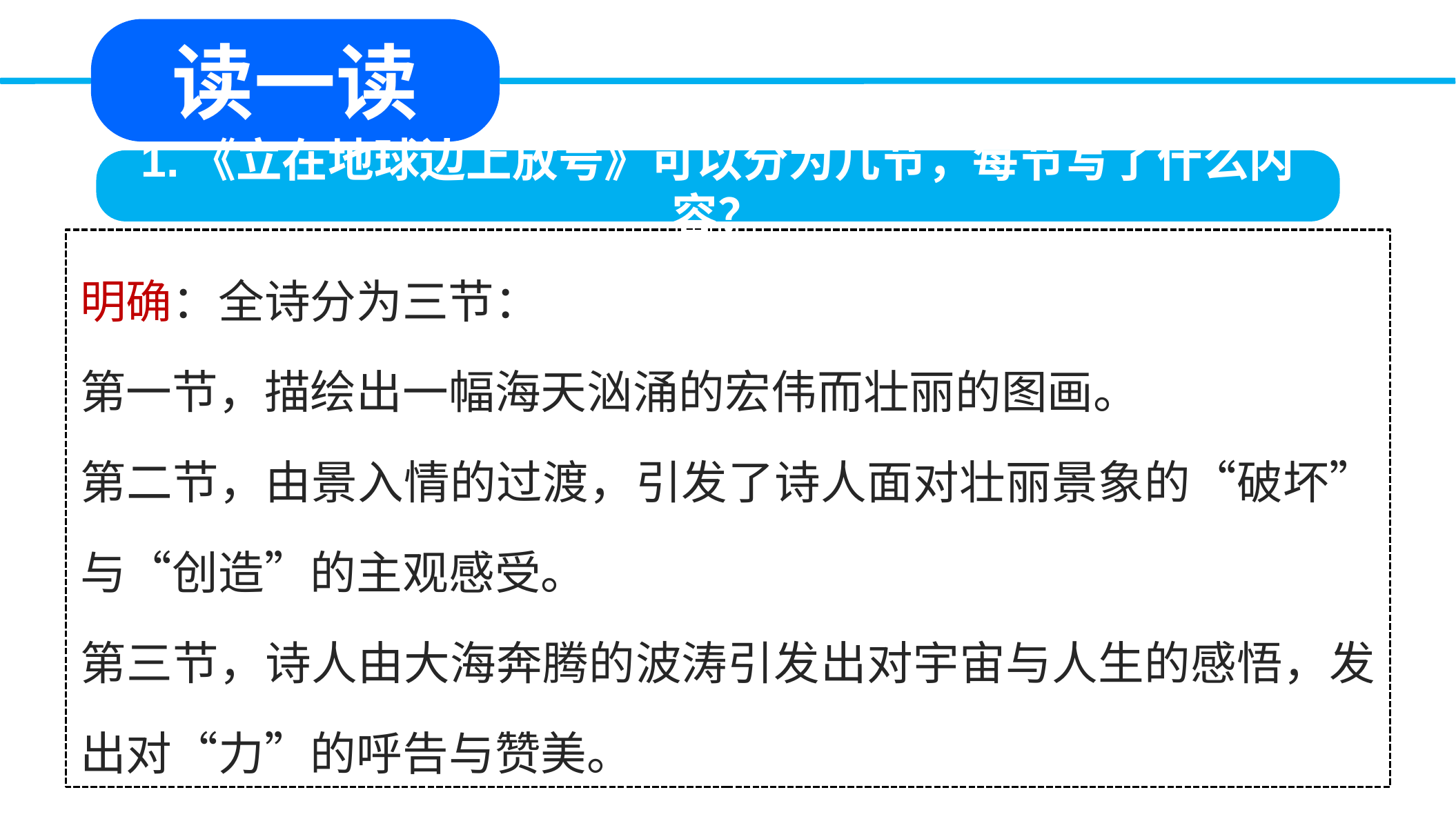

读一读

扶夷江
1.《立在地球边上放号》可以分为几节，每节写了什么内容？
明确：全诗分为三节：
第一节，描绘出一幅海天汹涌的宏伟而壮丽的图画。
第二节，由景入情的过渡，引发了诗人面对壮丽景象的“破坏”与“创造”的主观感受。
第三节，诗人由大海奔腾的波涛引发出对宇宙与人生的感悟，发出对“力”的呼告与赞美。